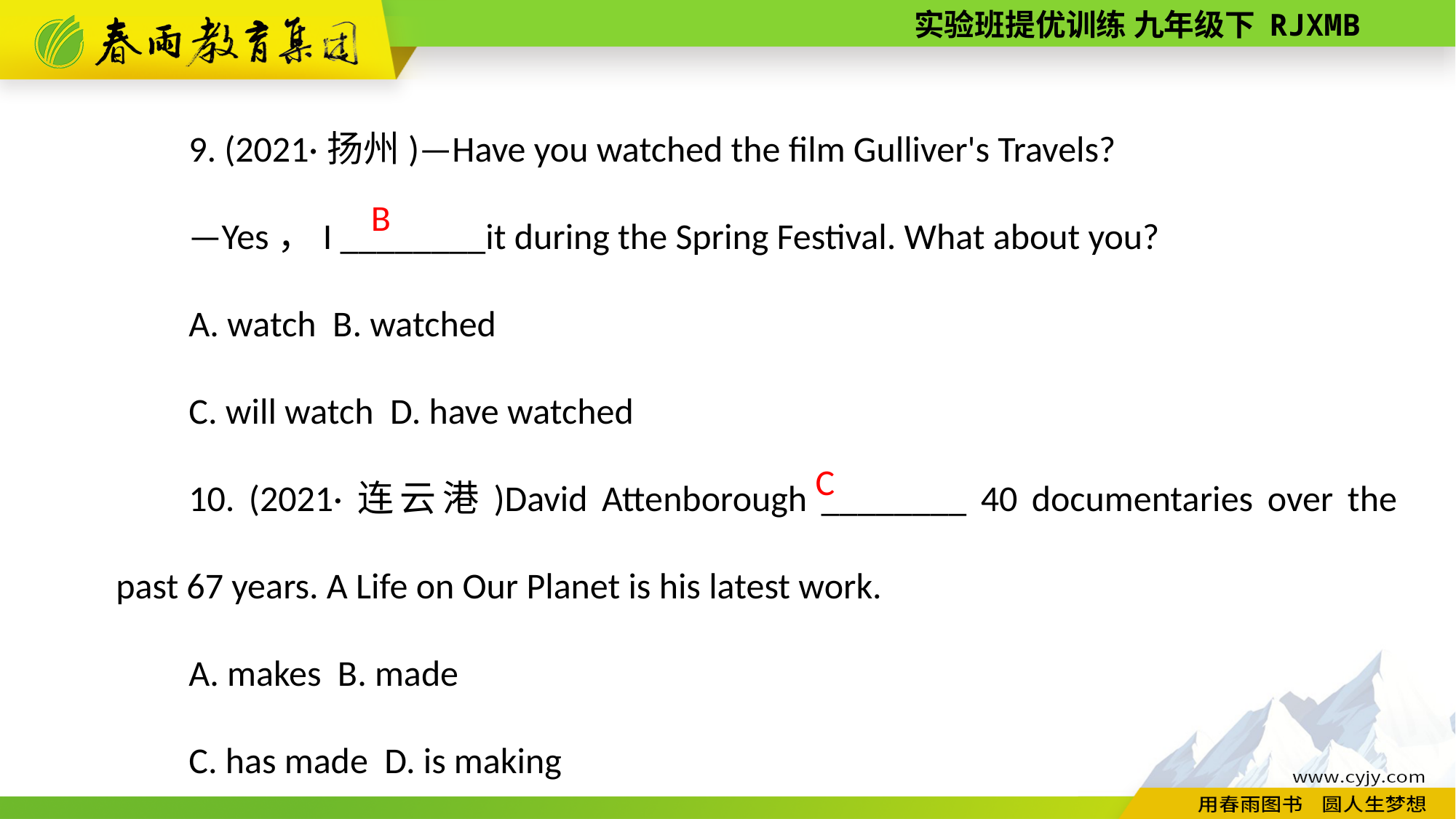

9. (2021·扬州)—Have you watched the film Gulliver's Travels?
—Yes，I ________it during the Spring Festival. What about you?
A. watch  B. watched
C. will watch  D. have watched
10. (2021·连云港)David Attenborough ________ 40 documentaries over the past 67 years. A Life on Our Planet is his latest work.
A. makes  B. made
C. has made  D. is making
B
C